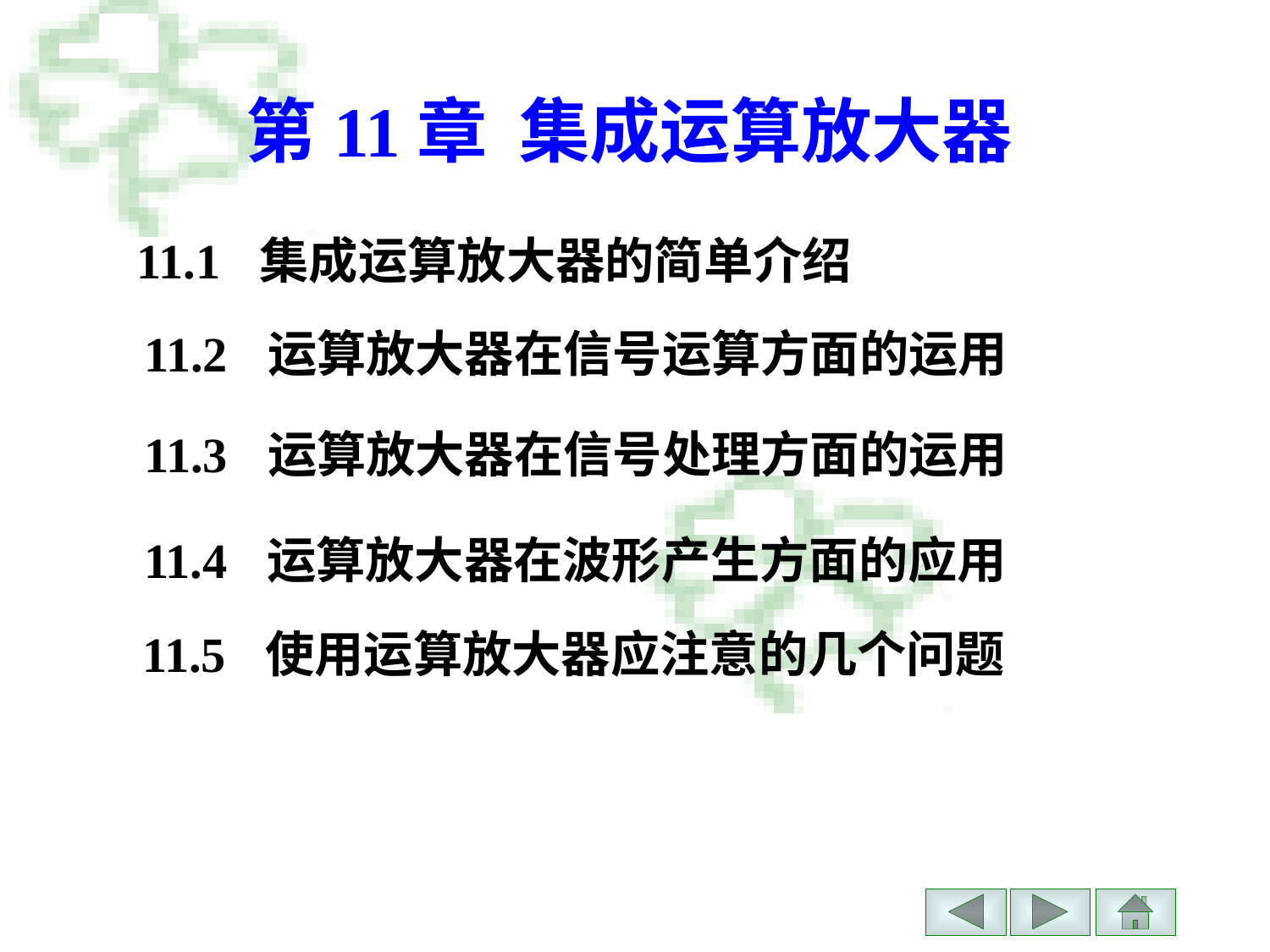

# 第11章  集成运算放大器
11.1  集成运算放大器的简单介绍
11.2  运算放大器在信号运算方面的运用
11.3  运算放大器在信号处理方面的运用
11.4  运算放大器在波形产生方面的应用
11.5  使用运算放大器应注意的几个问题